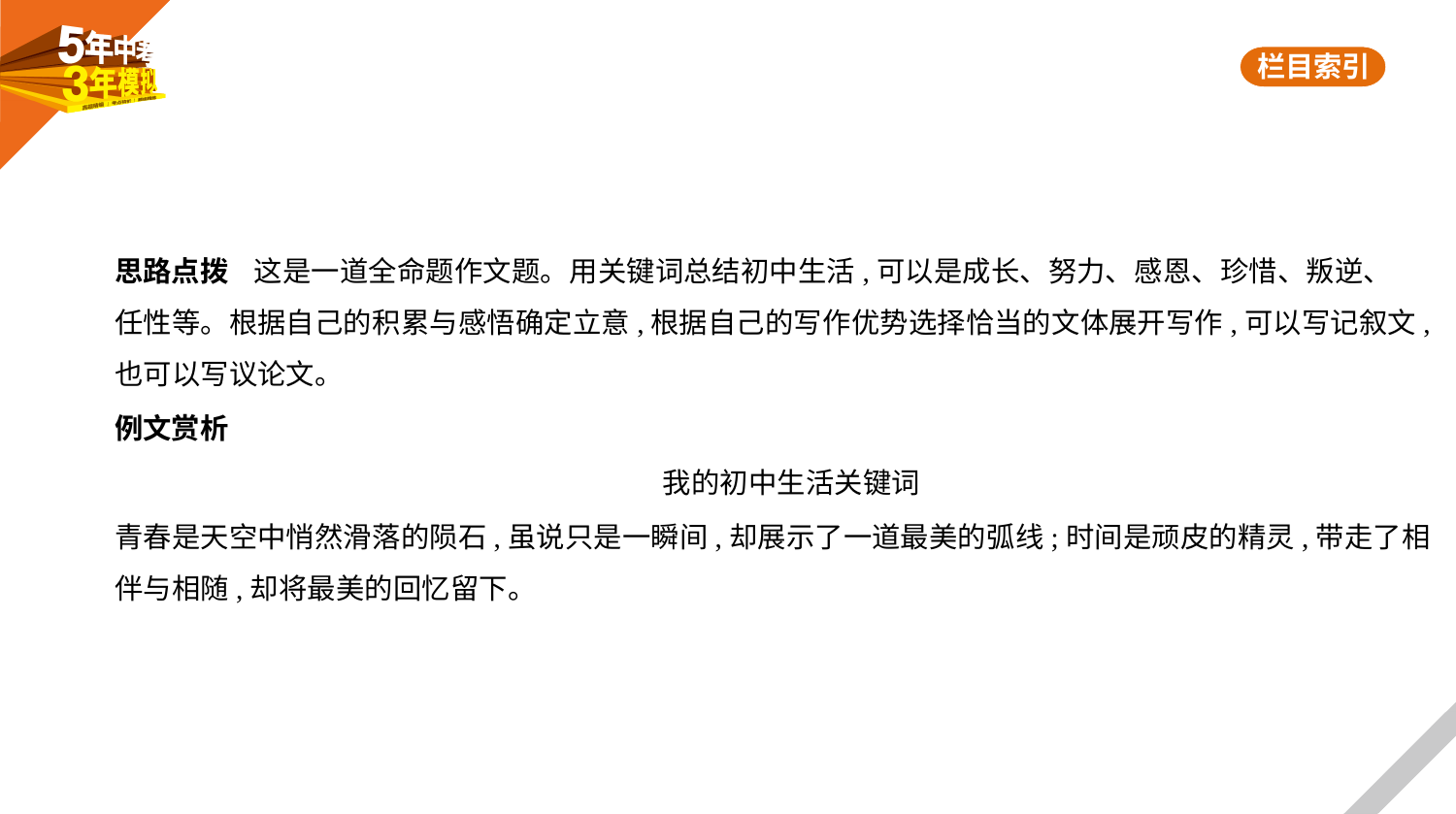

思路点拨    这是一道全命题作文题。用关键词总结初中生活,可以是成长、努力、感恩、珍惜、叛逆、
任性等。根据自己的积累与感悟确定立意,根据自己的写作优势选择恰当的文体展开写作,可以写记叙文,
也可以写议论文。
例文赏析
我的初中生活关键词
青春是天空中悄然滑落的陨石,虽说只是一瞬间,却展示了一道最美的弧线;时间是顽皮的精灵,带走了相
伴与相随,却将最美的回忆留下。